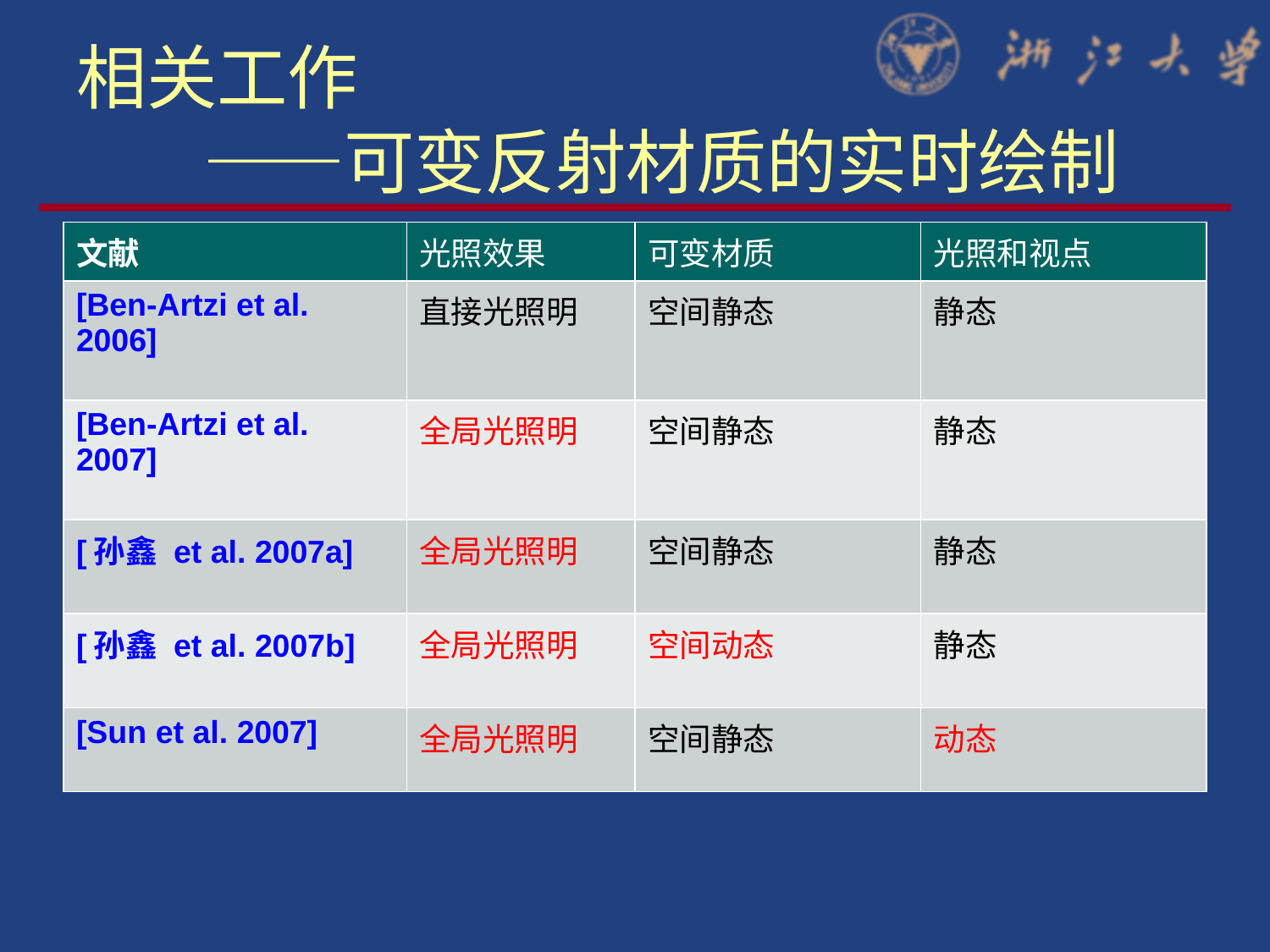

# 相关工作 ——可变反射材质的实时绘制
| 文献 | 光照效果 | 可变材质 | 光照和视点 |
| --- | --- | --- | --- |
| [Ben-Artzi et al. 2006] | 直接光照明 | 空间静态 | 静态 |
| [Ben-Artzi et al. 2007] | 全局光照明 | 空间静态 | 静态 |
| [孙鑫 et al. 2007a] | 全局光照明 | 空间静态 | 静态 |
| [孙鑫 et al. 2007b] | 全局光照明 | 空间动态 | 静态 |
| [Sun et al. 2007] | 全局光照明 | 空间静态 | 动态 |